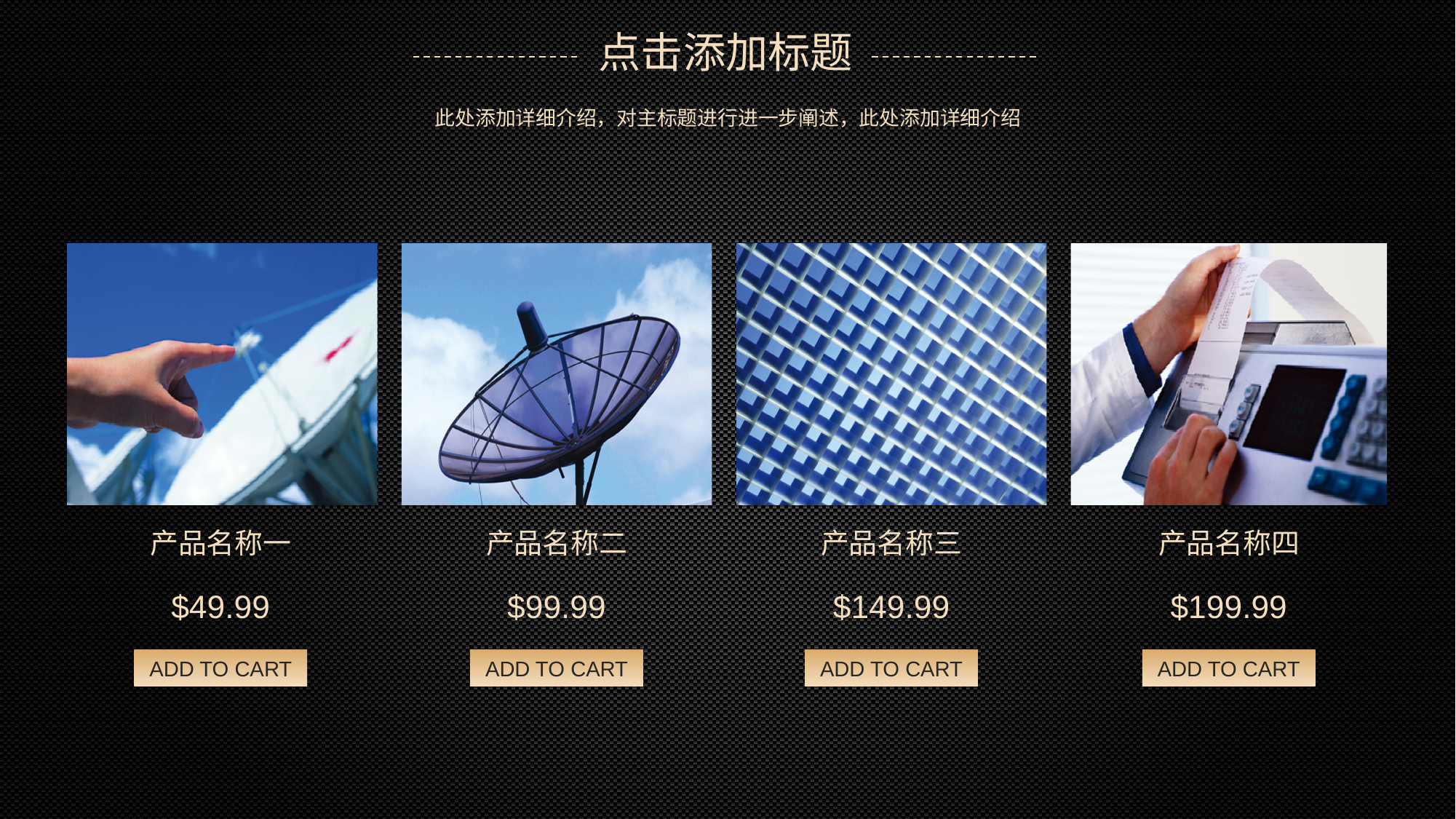

点击添加标题
此处添加详细介绍，对主标题进行进一步阐述，此处添加详细介绍

产品名称一
产品名称二
产品名称三
产品名称四
$49.99
$99.99
$149.99
$199.99
ADD TO CART
ADD TO CART
ADD TO CART
ADD TO CART